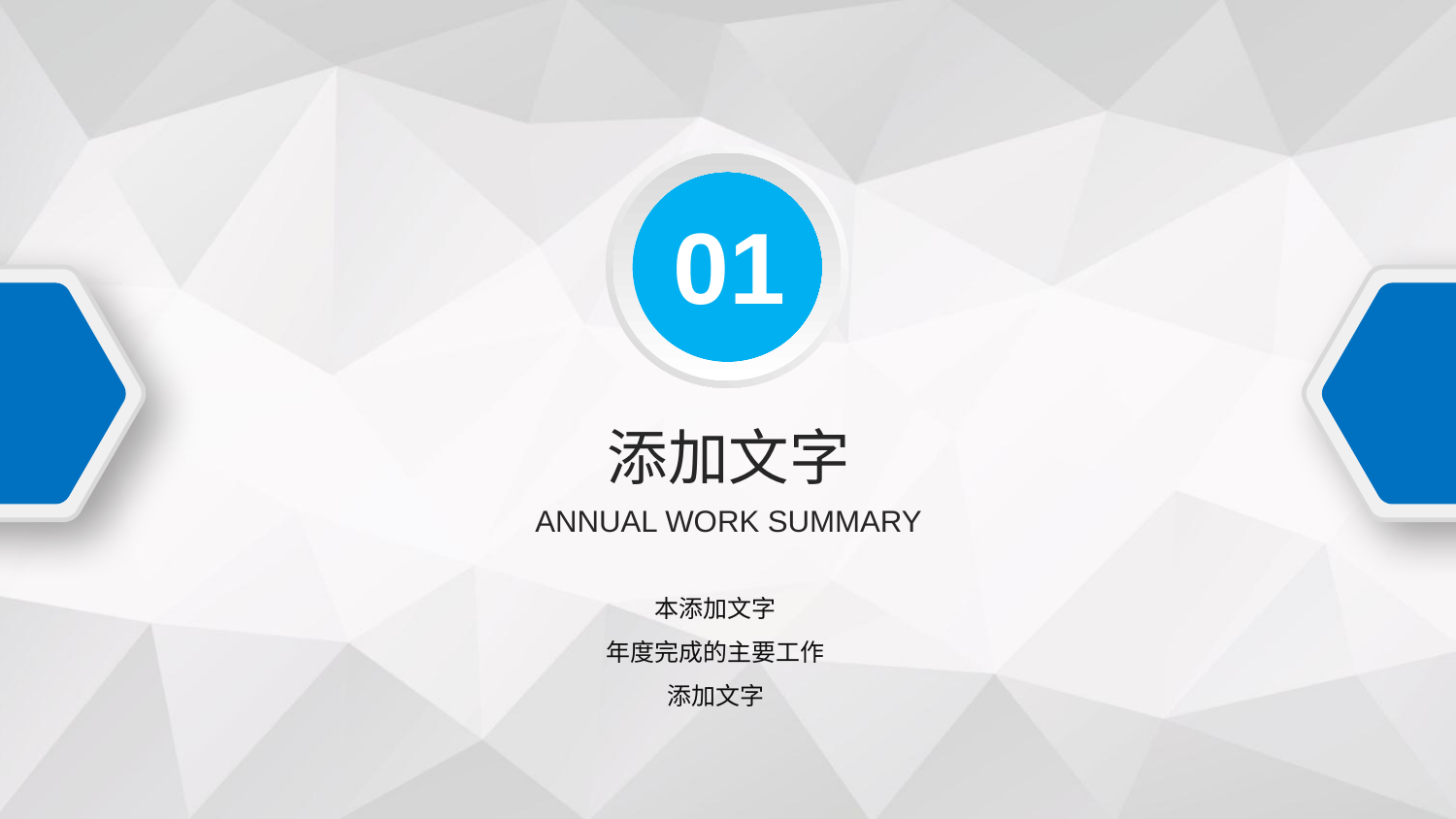

01

添加文字
ANNUAL WORK SUMMARY
本添加文字
年度完成的主要工作
添加文字